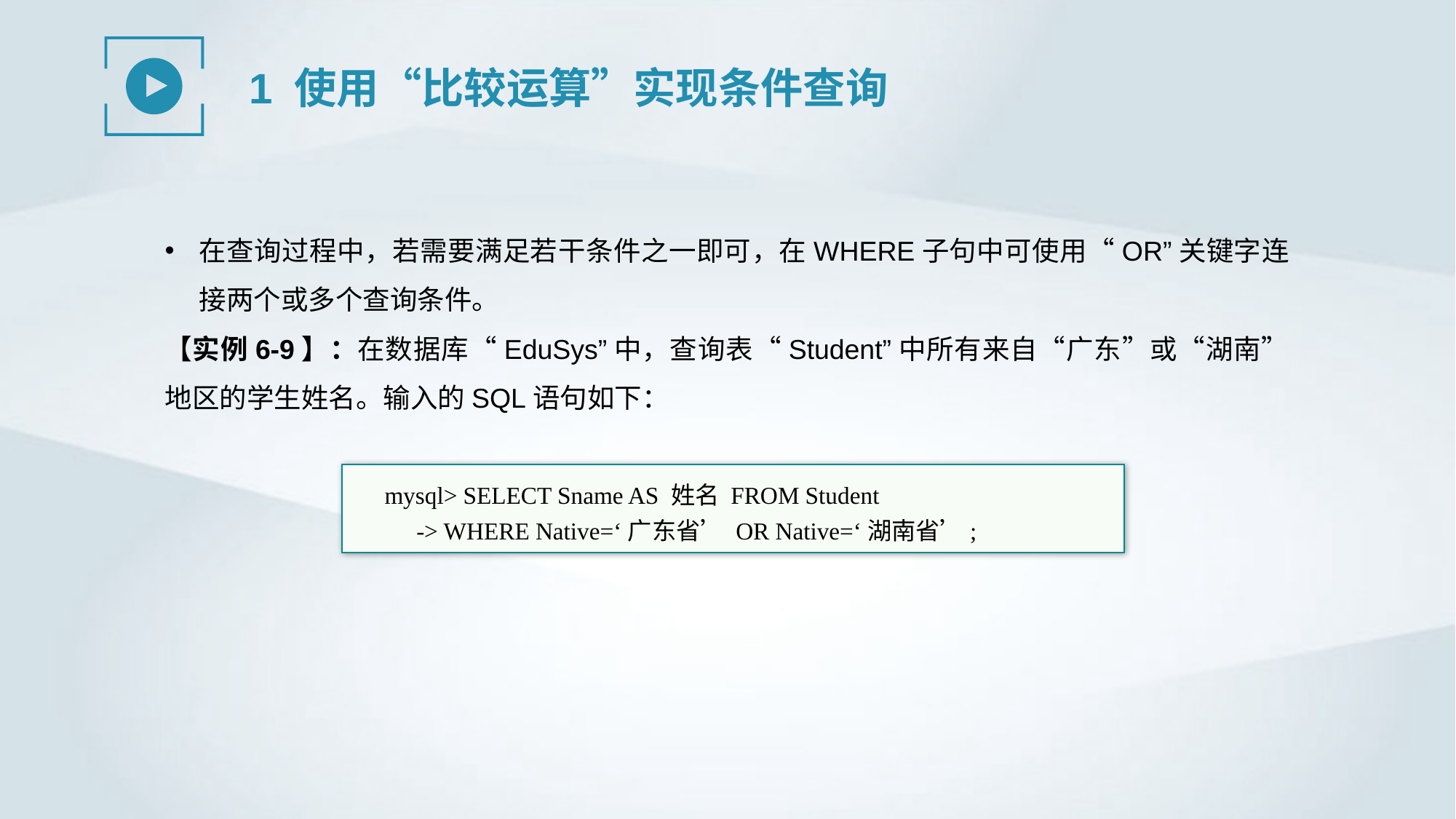

1 使用“比较运算”实现条件查询
在查询过程中，若需要满足若干条件之一即可，在WHERE子句中可使用“OR”关键字连接两个或多个查询条件。
【实例6-9】：在数据库“EduSys”中，查询表“Student”中所有来自“广东”或“湖南”地区的学生姓名。输入的SQL语句如下：

mysql> SELECT Sname AS 姓名 FROM Student
-> WHERE Native=‘广东省’ OR Native=‘湖南省’;